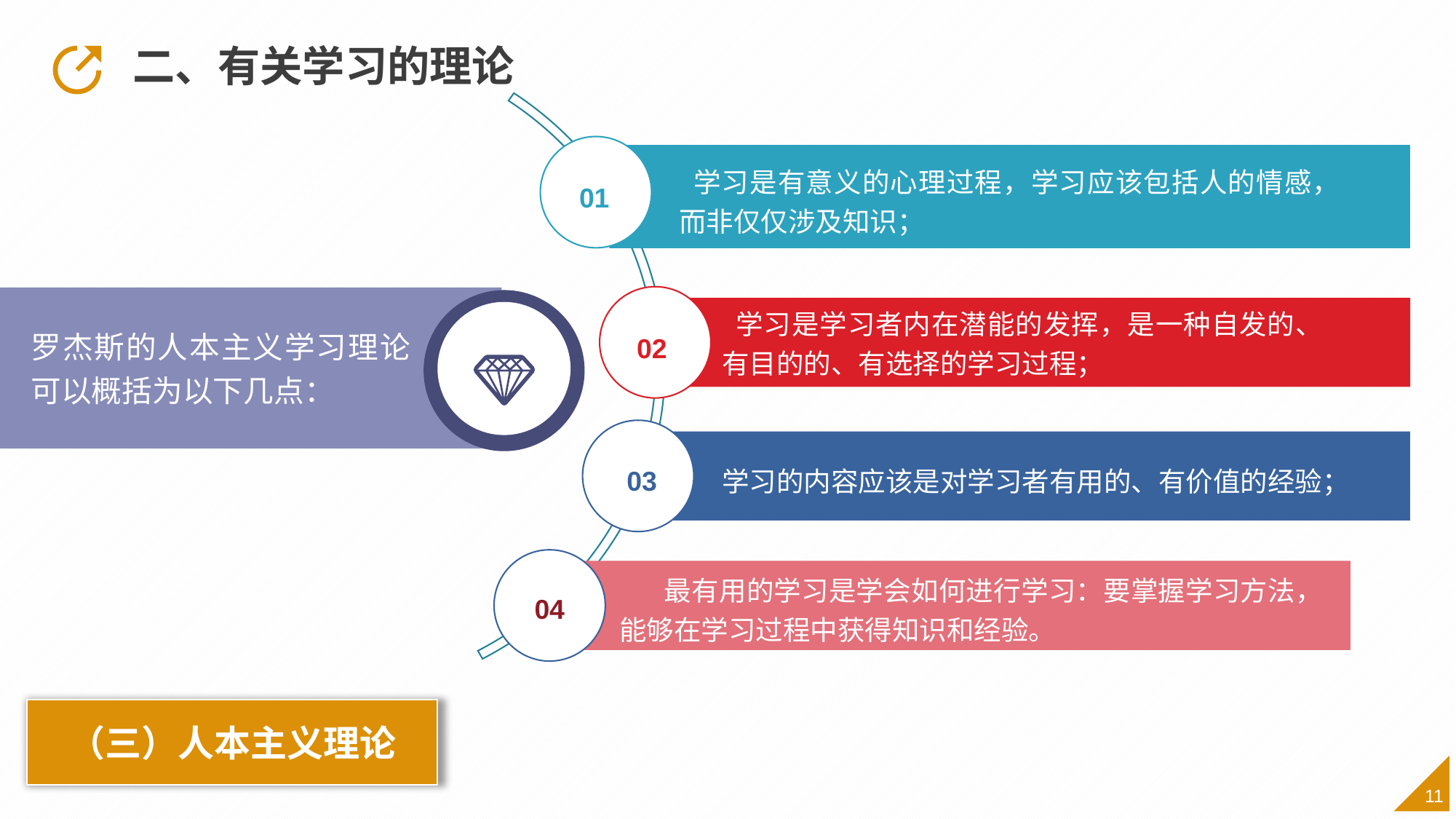

学习是有意义的心理过程，学习应该包括人的情感，而非仅仅涉及知识；
01
 学习是学习者内在潜能的发挥，是一种自发的、有目的的、有选择的学习过程；
02
03
学习的内容应该是对学习者有用的、有价值的经验；
二、有关学习的理论

罗杰斯的人本主义学习理论可以概括为以下几点：

      最有用的学习是学会如何进行学习：要掌握学习方法，能够在学习过程中获得知识和经验。
04
（三）人本主义理论